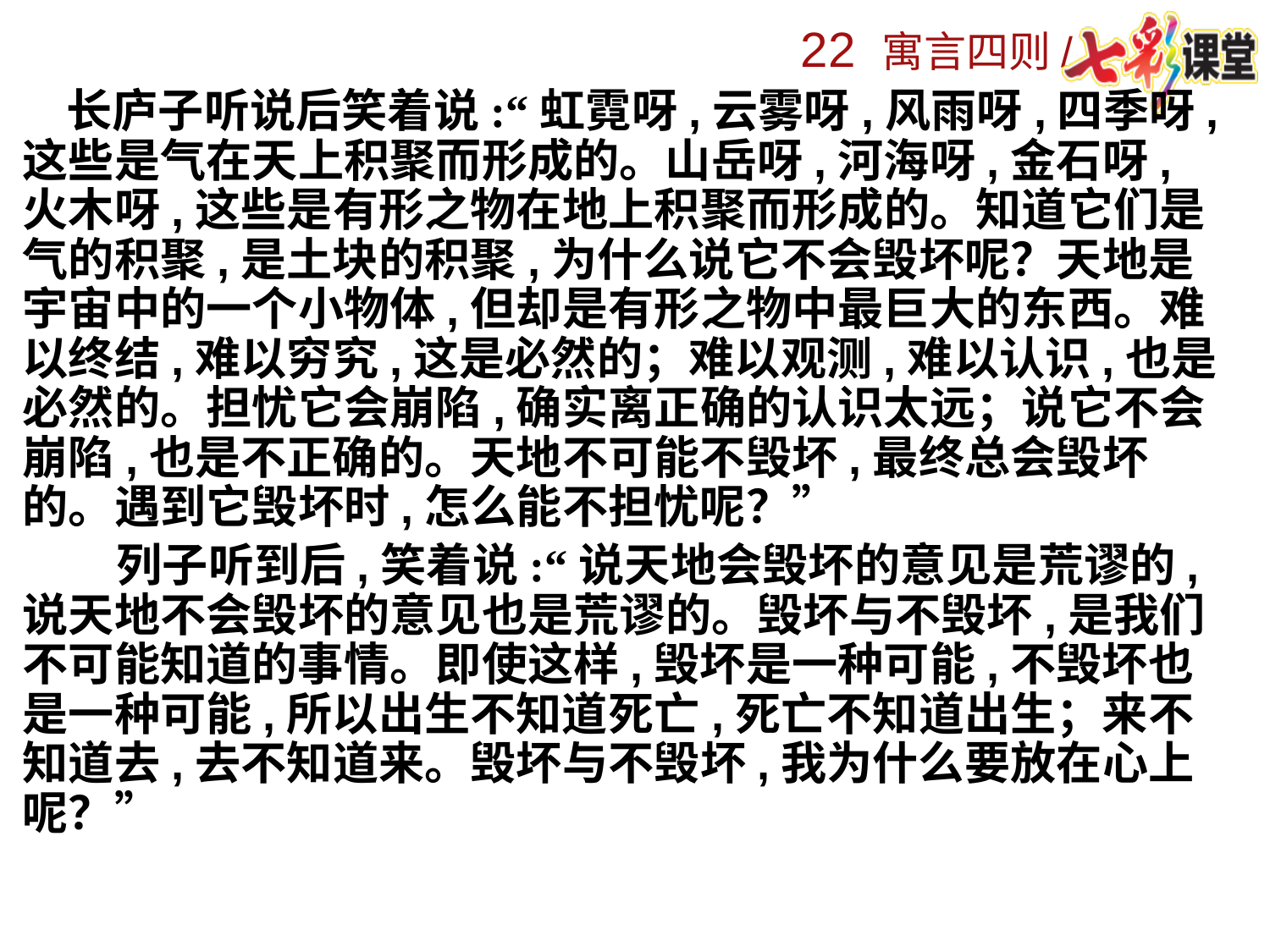

长庐子听说后笑着说:“虹霓呀,云雾呀,风雨呀,四季呀,这些是气在天上积聚而形成的。山岳呀,河海呀,金石呀,火木呀,这些是有形之物在地上积聚而形成的。知道它们是气的积聚,是土块的积聚,为什么说它不会毁坏呢？天地是宇宙中的一个小物体,但却是有形之物中最巨大的东西。难以终结,难以穷究,这是必然的；难以观测,难以认识,也是必然的。担忧它会崩陷,确实离正确的认识太远；说它不会崩陷,也是不正确的。天地不可能不毁坏,最终总会毁坏的。遇到它毁坏时,怎么能不担忧呢？”
        列子听到后,笑着说:“说天地会毁坏的意见是荒谬的,说天地不会毁坏的意见也是荒谬的。毁坏与不毁坏,是我们不可能知道的事情。即使这样,毁坏是一种可能,不毁坏也是一种可能,所以出生不知道死亡,死亡不知道出生；来不知道去,去不知道来。毁坏与不毁坏,我为什么要放在心上呢？”